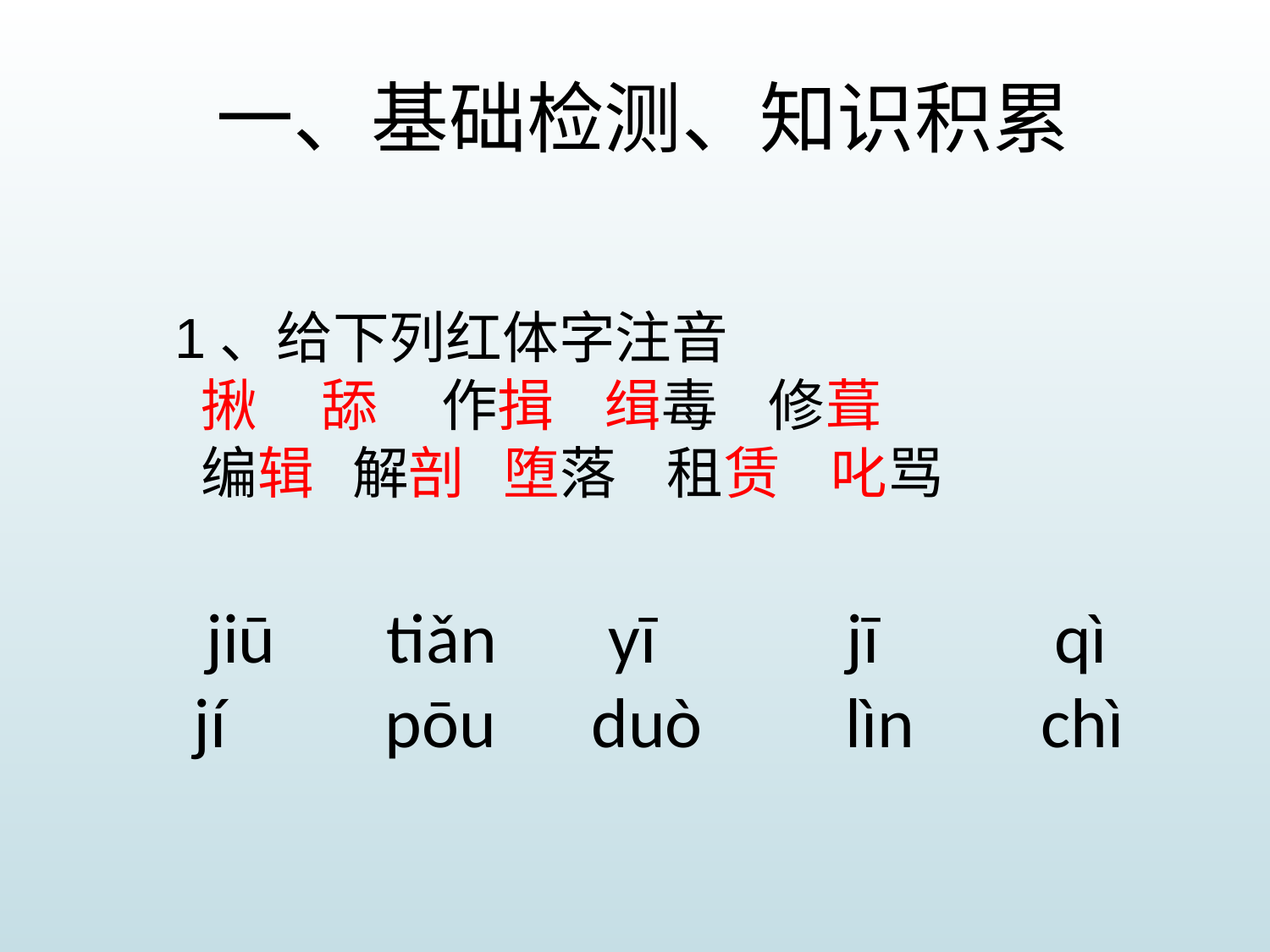

# 一、基础检测、知识积累
1、给下列红体字注音
 揪     舔     作揖    缉毒    修葺
 编辑   解剖   堕落    租赁    叱骂

 jiū       tiǎn       yī            jī           qì
jí          pōu      duò         lìn        chì